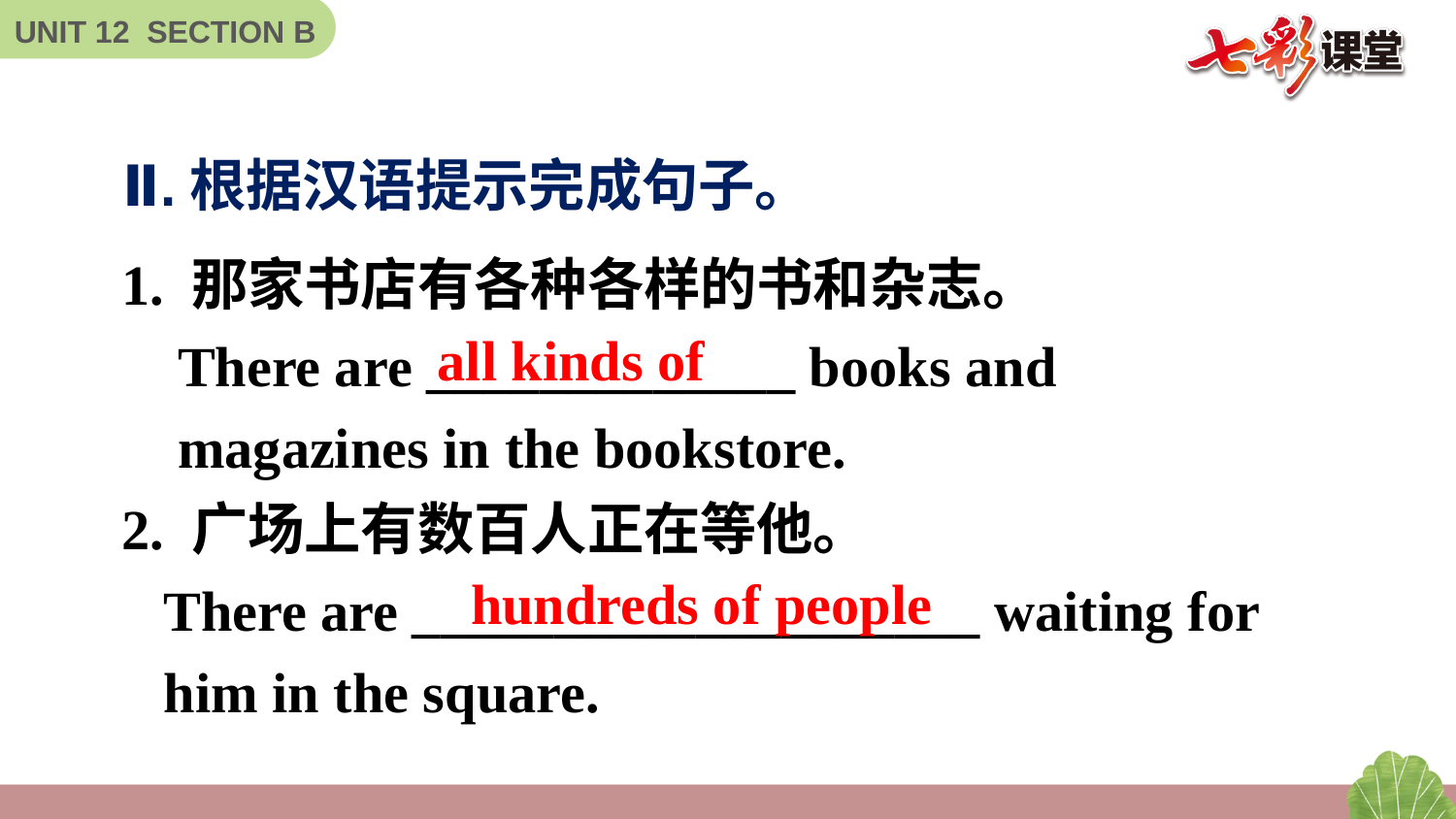

Ⅱ.根据汉语提示完成句子。
1. 那家书店有各种各样的书和杂志。
    There are _____________ books and
    magazines in the bookstore.
2. 广场上有数百人正在等他。
   There are ____________________ waiting for
   him in the square.
all kinds of
hundreds of people